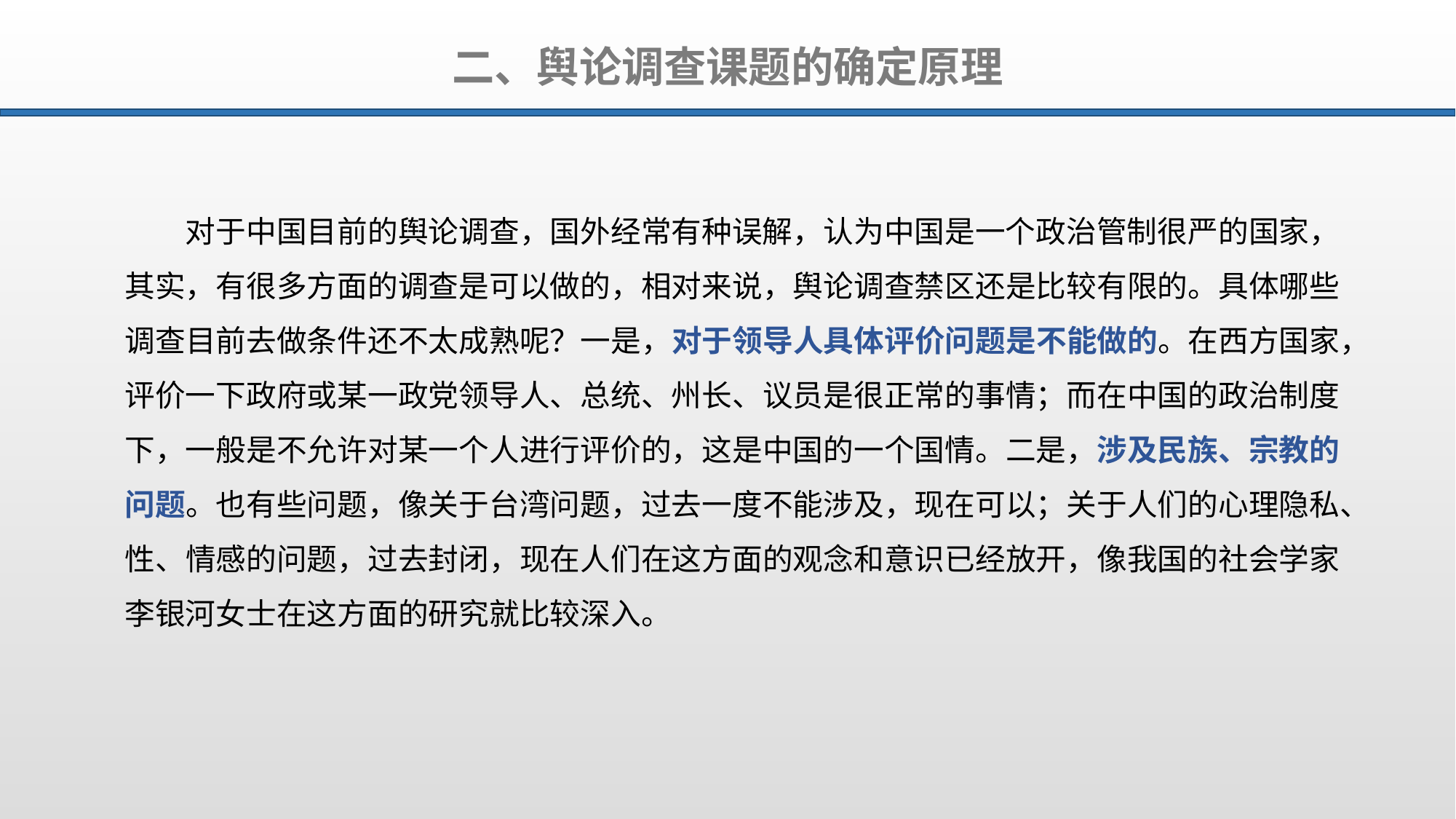

二、舆论调查课题的确定原理

对于中国目前的舆论调查，国外经常有种误解，认为中国是一个政治管制很严的国家，其实，有很多方面的调查是可以做的，相对来说，舆论调查禁区还是比较有限的。具体哪些调查目前去做条件还不太成熟呢？一是，对于领导人具体评价问题是不能做的。在西方国家，评价一下政府或某一政党领导人、总统、州长、议员是很正常的事情；而在中国的政治制度下，一般是不允许对某一个人进行评价的，这是中国的一个国情。二是，涉及民族、宗教的问题。也有些问题，像关于台湾问题，过去一度不能涉及，现在可以；关于人们的心理隐私、性、情感的问题，过去封闭，现在人们在这方面的观念和意识已经放开，像我国的社会学家李银河女士在这方面的研究就比较深入。